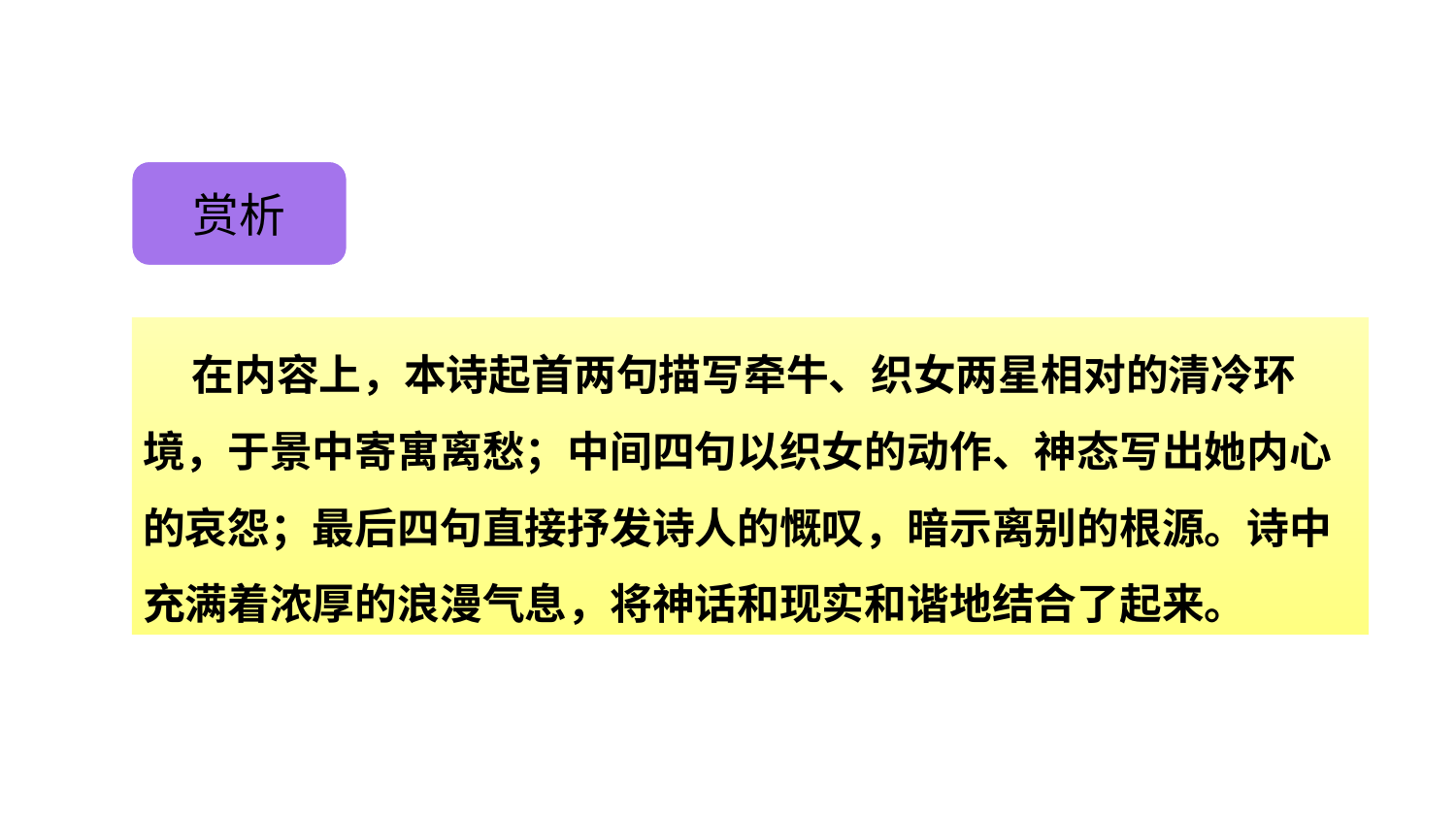

赏析
    在内容上，本诗起首两句描写牵牛、织女两星相对的清冷环境，于景中寄寓离愁；中间四句以织女的动作、神态写出她内心的哀怨；最后四句直接抒发诗人的慨叹，暗示离别的根源。诗中充满着浓厚的浪漫气息，将神话和现实和谐地结合了起来。